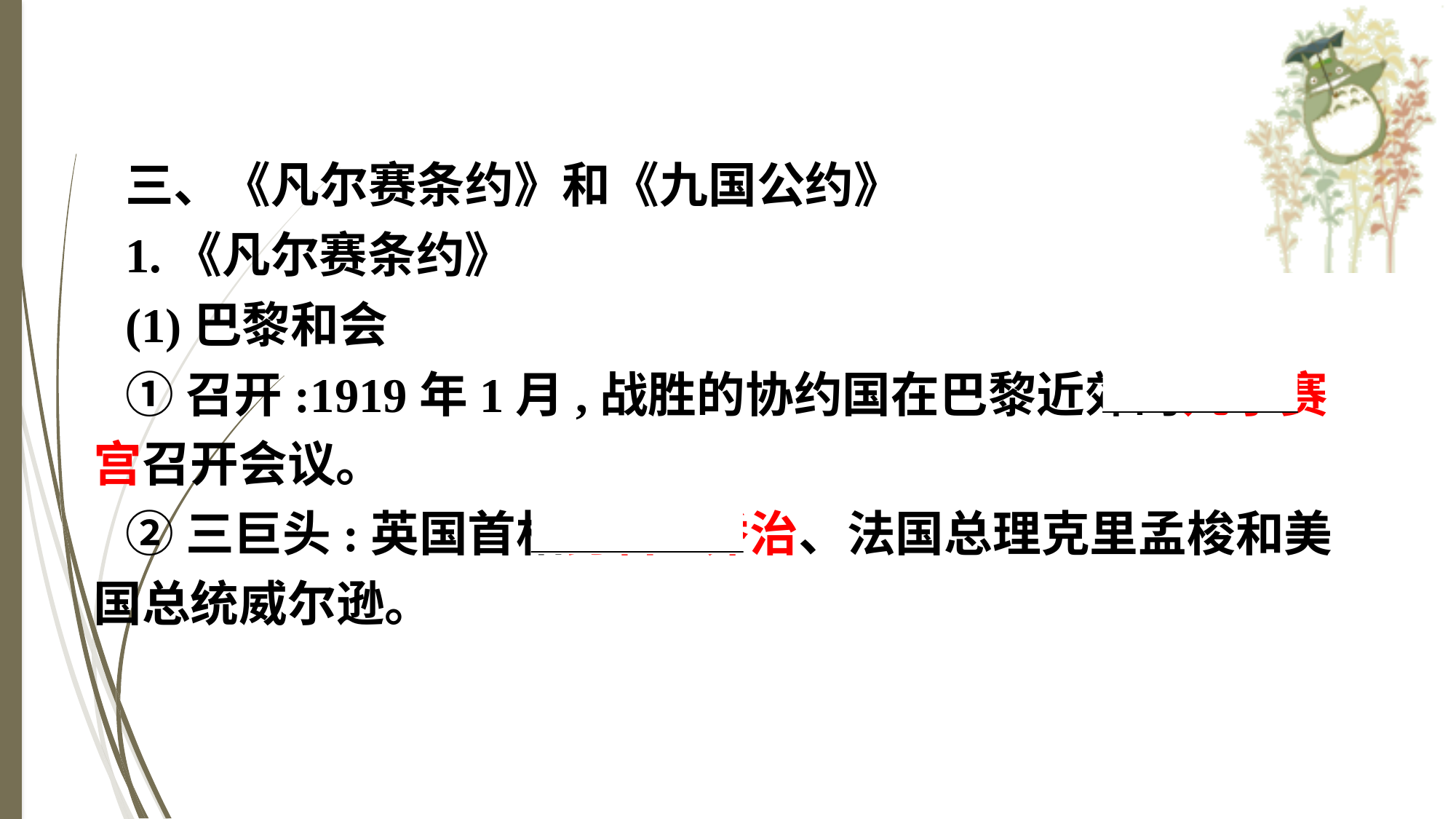

三、《凡尔赛条约》和《九国公约》
1.《凡尔赛条约》
(1)巴黎和会
①召开:1919年1月,战胜的协约国在巴黎近郊的凡尔赛宫召开会议。
②三巨头:英国首相劳合·乔治、法国总理克里孟梭和美国总统威尔逊。